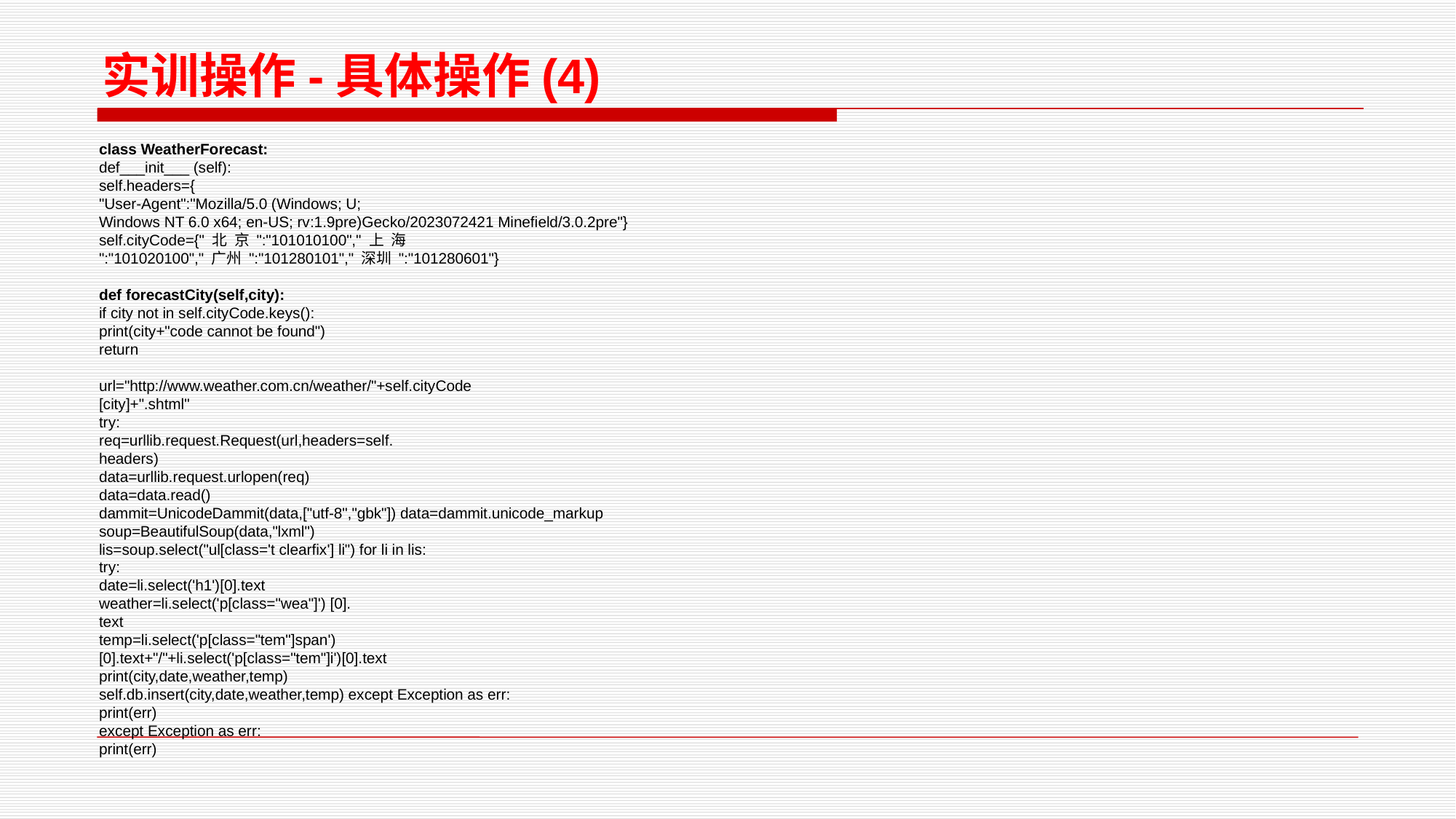

实训操作-具体操作(4)
class WeatherForecast:
def___init___ (self):
self.headers={
"User-Agent":"Mozilla/5.0 (Windows; U;
Windows NT 6.0 x64; en-US; rv:1.9pre)Gecko/2023072421 Mineﬁeld/3.0.2pre"}
self.cityCode={" 北  京 ":"101010100"," 上  海
":"101020100"," 广州 ":"101280101"," 深圳 ":"101280601"}

def forecastCity(self,city):
if city not in self.cityCode.keys():
print(city+"code cannot be found")
return

url="http://www.weather.com.cn/weather/"+self.cityCode
[city]+".shtml"
try:
req=urllib.request.Request(url,headers=self.
headers)
data=urllib.request.urlopen(req)
data=data.read()
dammit=UnicodeDammit(data,["utf-8","gbk"]) data=dammit.unicode_markup
soup=BeautifulSoup(data,"lxml")
lis=soup.select("ul[class='t clearﬁx'] li") for li in lis:
try:
date=li.select('h1')[0].text
weather=li.select('p[class="wea"]') [0].
text
temp=li.select('p[class="tem"]span')
[0].text+"/"+li.select('p[class="tem"]i')[0].text
print(city,date,weather,temp)
self.db.insert(city,date,weather,temp) except Exception as err:
print(err)
except Exception as err:
print(err)